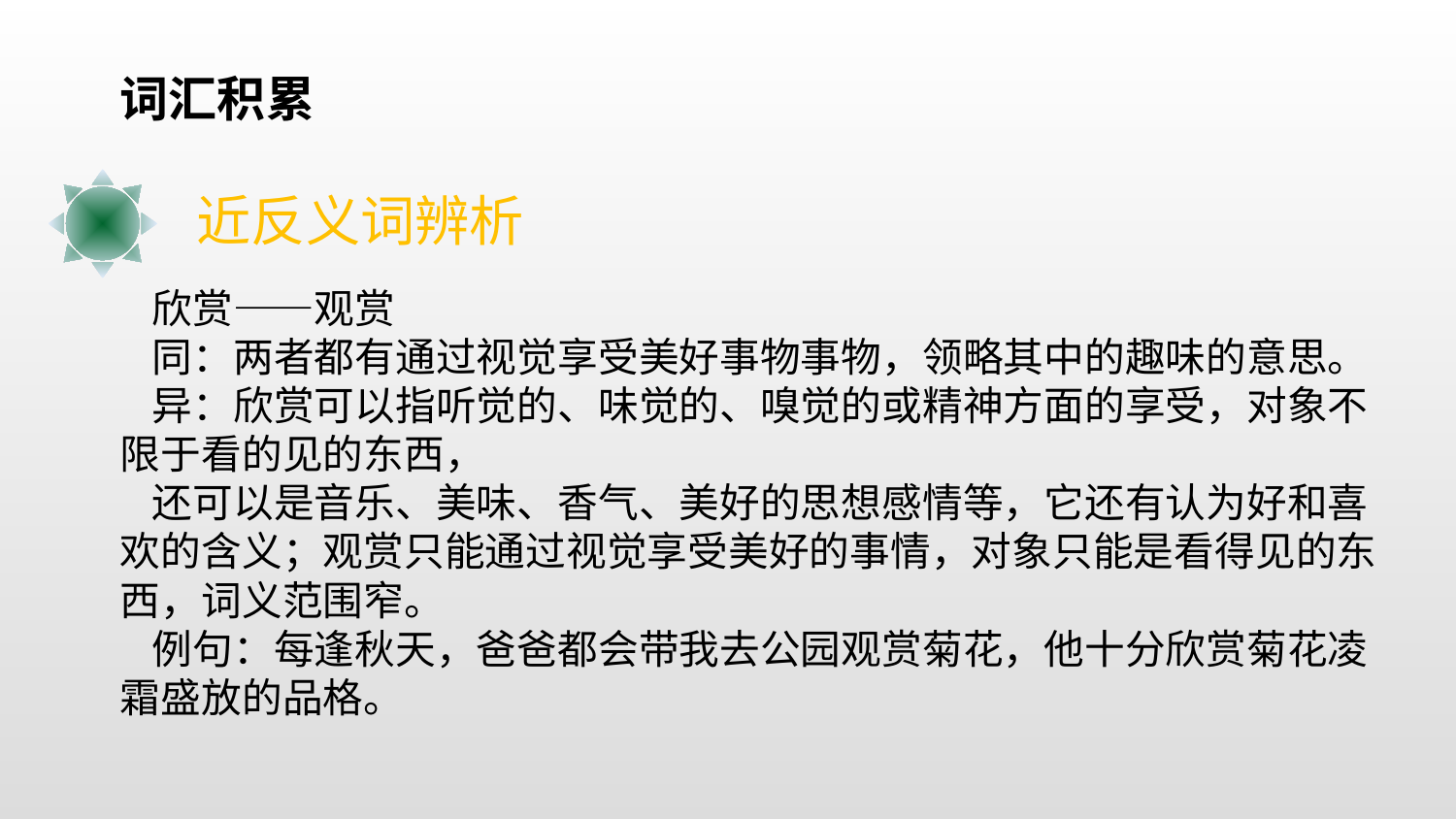

词汇积累

近反义词辨析
欣赏——观赏
同：两者都有通过视觉享受美好事物事物，领略其中的趣味的意思。
异：欣赏可以指听觉的、味觉的、嗅觉的或精神方面的享受，对象不限于看的见的东西，
还可以是音乐、美味、香气、美好的思想感情等，它还有认为好和喜欢的含义；观赏只能通过视觉享受美好的事情，对象只能是看得见的东西，词义范围窄。
例句：每逢秋天，爸爸都会带我去公园观赏菊花，他十分欣赏菊花凌霜盛放的品格。